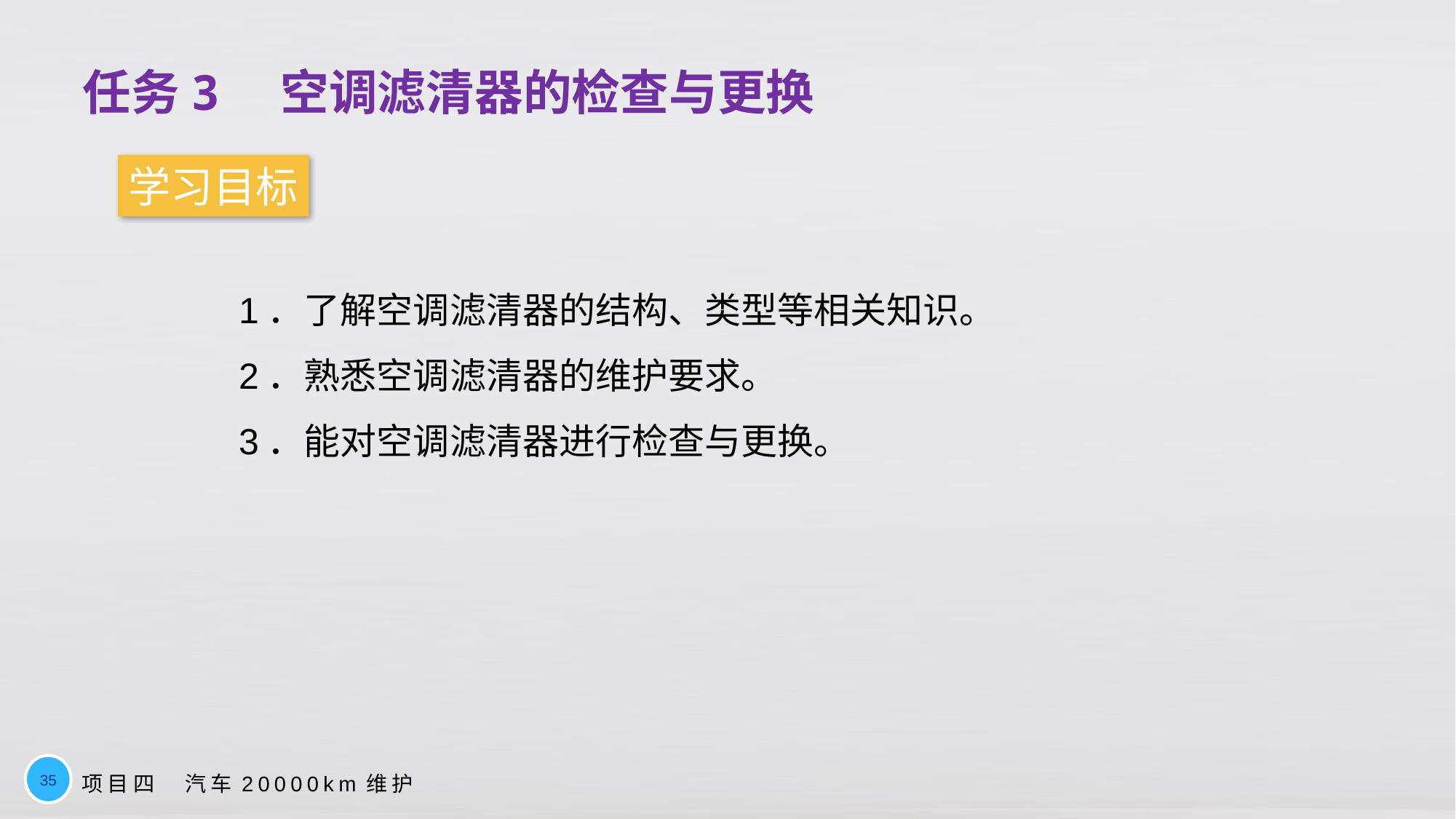

任务3　空调滤清器的检查与更换
学习目标
1．了解空调滤清器的结构、类型等相关知识。
2．熟悉空调滤清器的维护要求。
3．能对空调滤清器进行检查与更换。
35